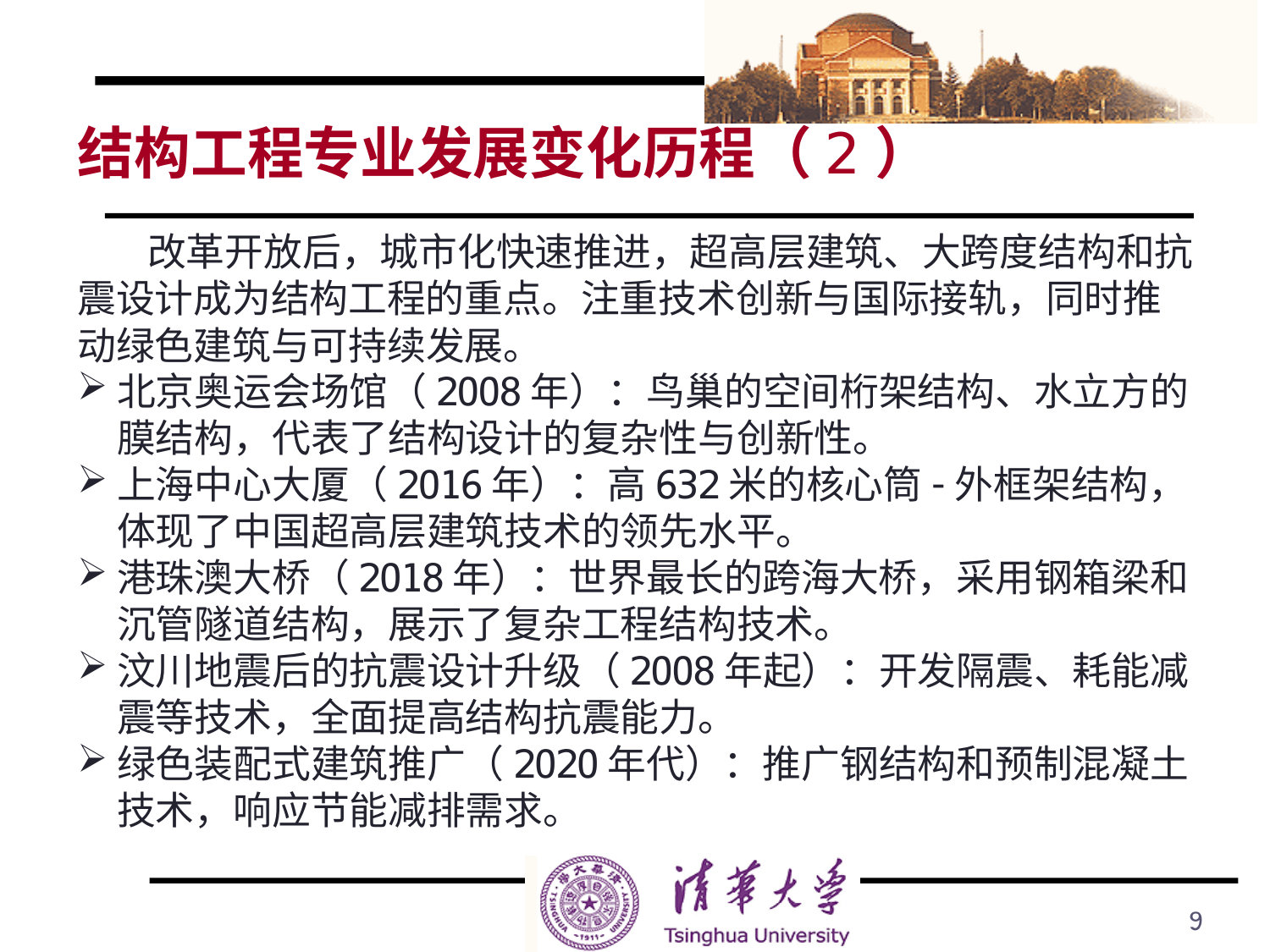

# 结构工程专业发展变化历程（2）
       改革开放后，城市化快速推进，超高层建筑、大跨度结构和抗震设计成为结构工程的重点。注重技术创新与国际接轨，同时推动绿色建筑与可持续发展。
北京奥运会场馆（2008年）：鸟巢的空间桁架结构、水立方的膜结构，代表了结构设计的复杂性与创新性。
上海中心大厦（2016年）：高632米的核心筒-外框架结构，体现了中国超高层建筑技术的领先水平。
港珠澳大桥（2018年）：世界最长的跨海大桥，采用钢箱梁和沉管隧道结构，展示了复杂工程结构技术。
汶川地震后的抗震设计升级（2008年起）：开发隔震、耗能减震等技术，全面提高结构抗震能力。
绿色装配式建筑推广（2020年代）：推广钢结构和预制混凝土技术，响应节能减排需求。